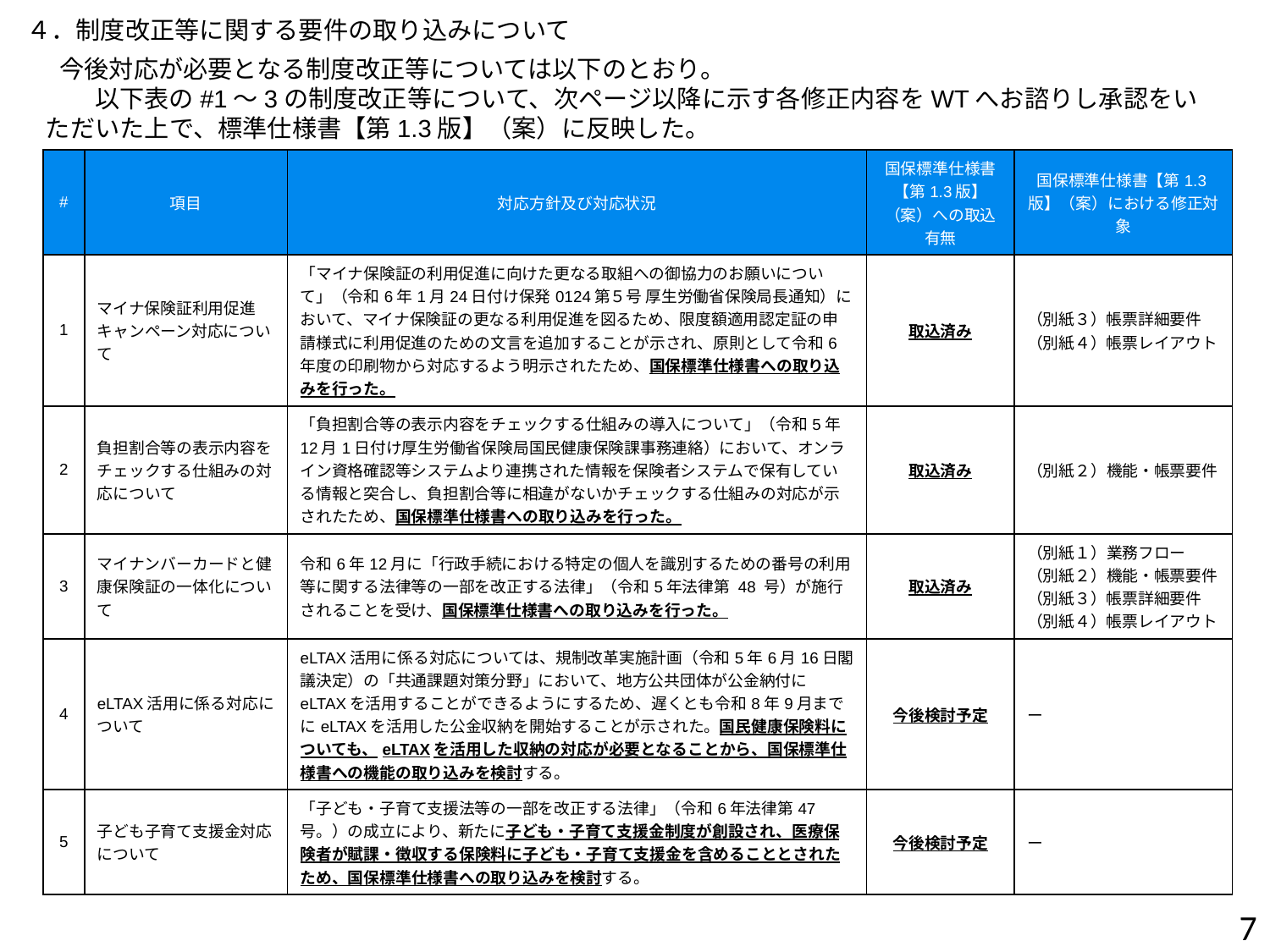

４．制度改正等に関する要件の取り込みについて
      今後対応が必要となる制度改正等については以下のとおり。
　　　以下表の#1～3の制度改正等について、次ページ以降に示す各修正内容をWTへお諮りし承認をいただいた上で、標準仕様書【第1.3版】（案）に反映した。
| # | 項目 | 対応方針及び対応状況 | 国保標準仕様書【第1.3版】（案）への取込有無 | 国保標準仕様書【第1.3版】（案）における修正対象 |
| --- | --- | --- | --- | --- |
| 1 | マイナ保険証利用促進キャンペーン対応について | 「マイナ保険証の利用促進に向けた更なる取組への御協力のお願いについて」（令和6年1月24日付け保発0124第５号 厚生労働省保険局長通知）において、マイナ保険証の更なる利用促進を図るため、限度額適用認定証の申請様式に利用促進のための文言を追加することが示され、原則として令和6年度の印刷物から対応するよう明示されたため、国保標準仕様書への取り込みを行った。 | 取込済み | （別紙３）帳票詳細要件 （別紙４）帳票レイアウト |
| 2 | 負担割合等の表示内容をチェックする仕組みの対応について | 「負担割合等の表示内容をチェックする仕組みの導入について」（令和5年12月1日付け厚生労働省保険局国民健康保険課事務連絡）において、オンライン資格確認等システムより連携された情報を保険者システムで保有している情報と突合し、負担割合等に相違がないかチェックする仕組みの対応が示されたため、国保標準仕様書への取り込みを行った。 | 取込済み | （別紙２）機能・帳票要件 |
| 3 | マイナンバーカードと健康保険証の一体化について | 令和6年12月に「行政手続における特定の個人を識別するための番号の利用等に関する法律等の一部を改正する法律」（令和5年法律第 48 号）が施行されることを受け、国保標準仕様書への取り込みを行った。 | 取込済み | （別紙１）業務フロー （別紙２）機能・帳票要件 （別紙３）帳票詳細要件 （別紙４）帳票レイアウト |
| 4 | eLTAX活用に係る対応について | eLTAX活用に係る対応については、規制改革実施計画（令和5年6月16日閣議決定）の「共通課題対策分野」において、地方公共団体が公金納付にeLTAXを活用することができるようにするため、遅くとも令和8年9月までにeLTAXを活用した公金収納を開始することが示された。国民健康保険料についても、eLTAXを活用した収納の対応が必要となることから、国保標準仕様書への機能の取り込みを検討する。 | 今後検討予定 | ー |
| 5 | 子ども子育て支援金対応について | 「子ども・子育て支援法等の一部を改正する法律」（令和6年法律第47号。）の成立により、新たに子ども・子育て支援金制度が創設され、医療保険者が賦課・徴収する保険料に子ども・子育て支援金を含めることとされたため、国保標準仕様書への取り込みを検討する。 | 今後検討予定 | ー |
7